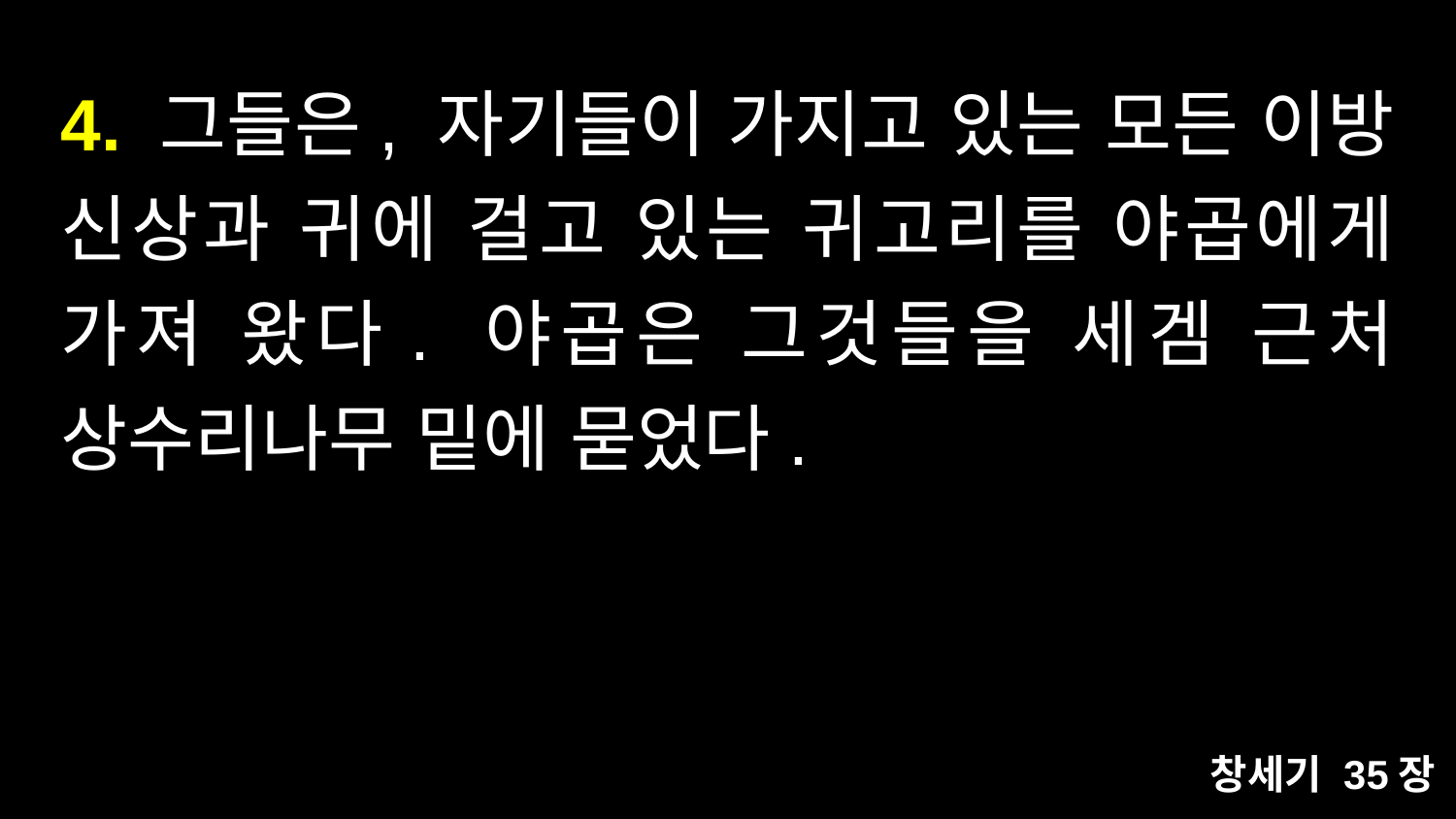

# 4. 그들은, 자기들이 가지고 있는 모든 이방 신상과 귀에 걸고 있는 귀고리를 야곱에게 가져 왔다. 야곱은 그것들을 세겜 근처 상수리나무 밑에 묻었다.
창세기 35장